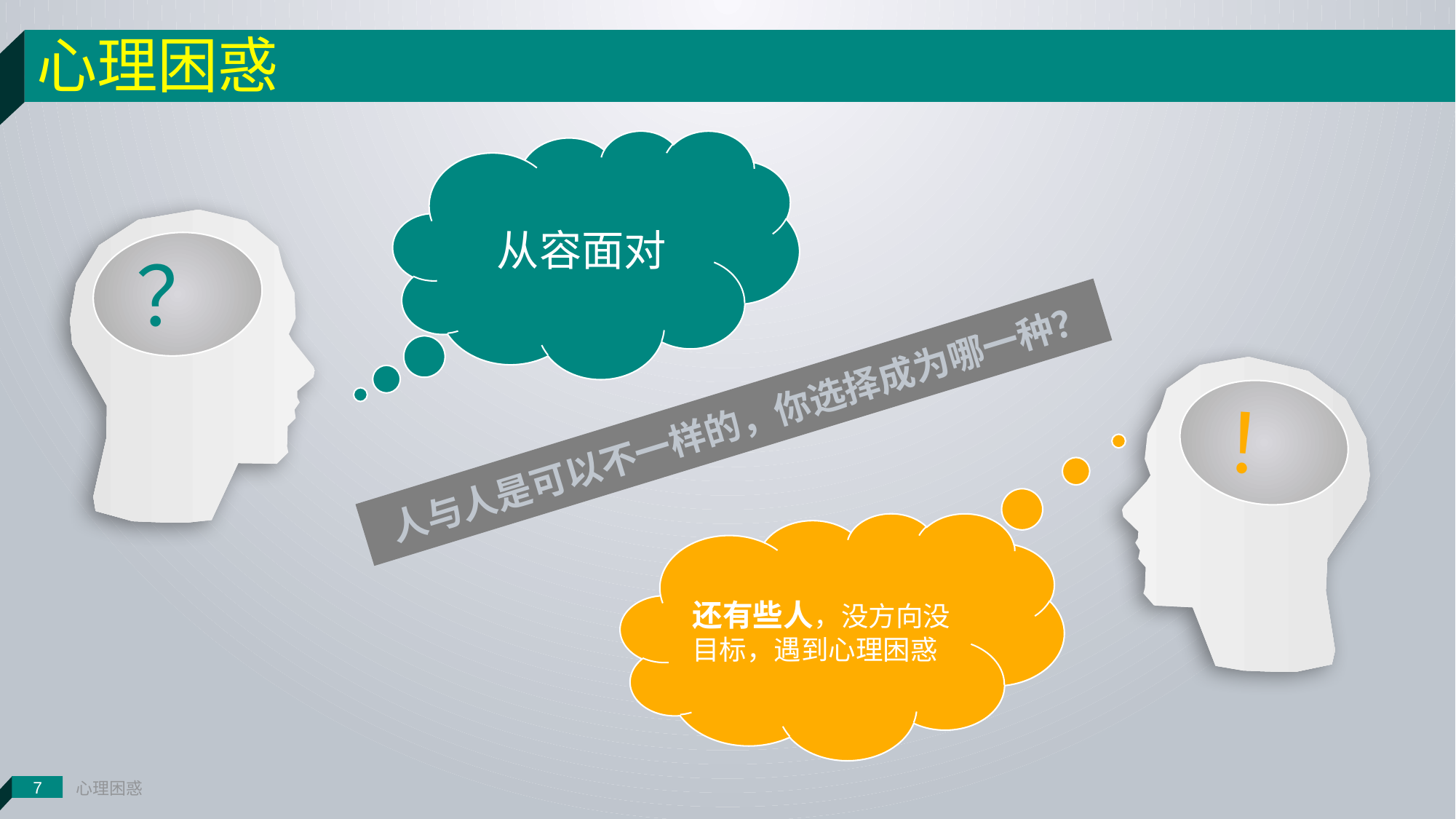

心理困惑

7
心理困惑

从容面对

？

！

人与人是可以不一样的，你选择成为哪一种？
还有些人，没方向没目标，遇到心理困惑